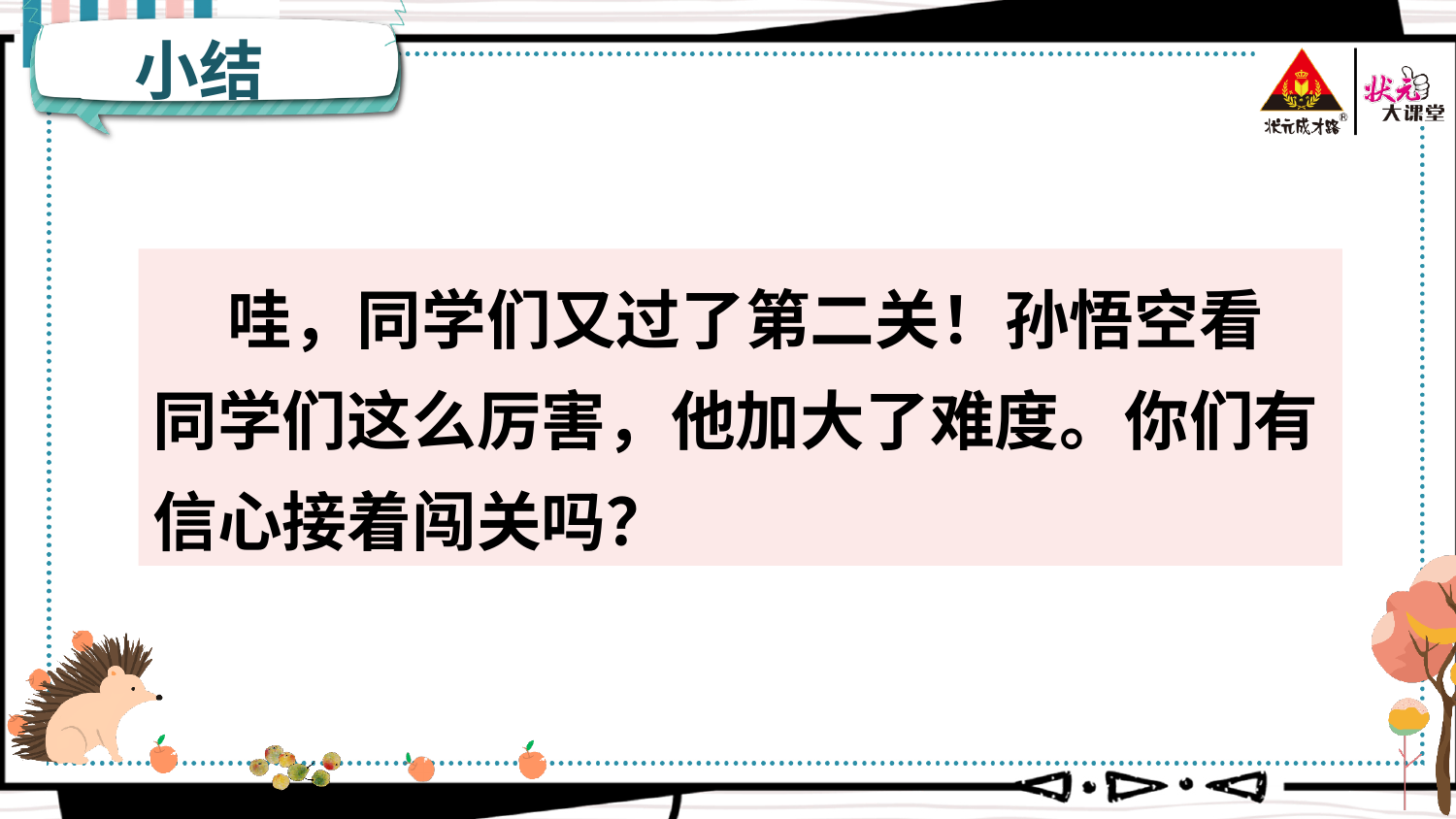

小结
    哇，同学们又过了第二关！孙悟空看同学们这么厉害，他加大了难度。你们有信心接着闯关吗？